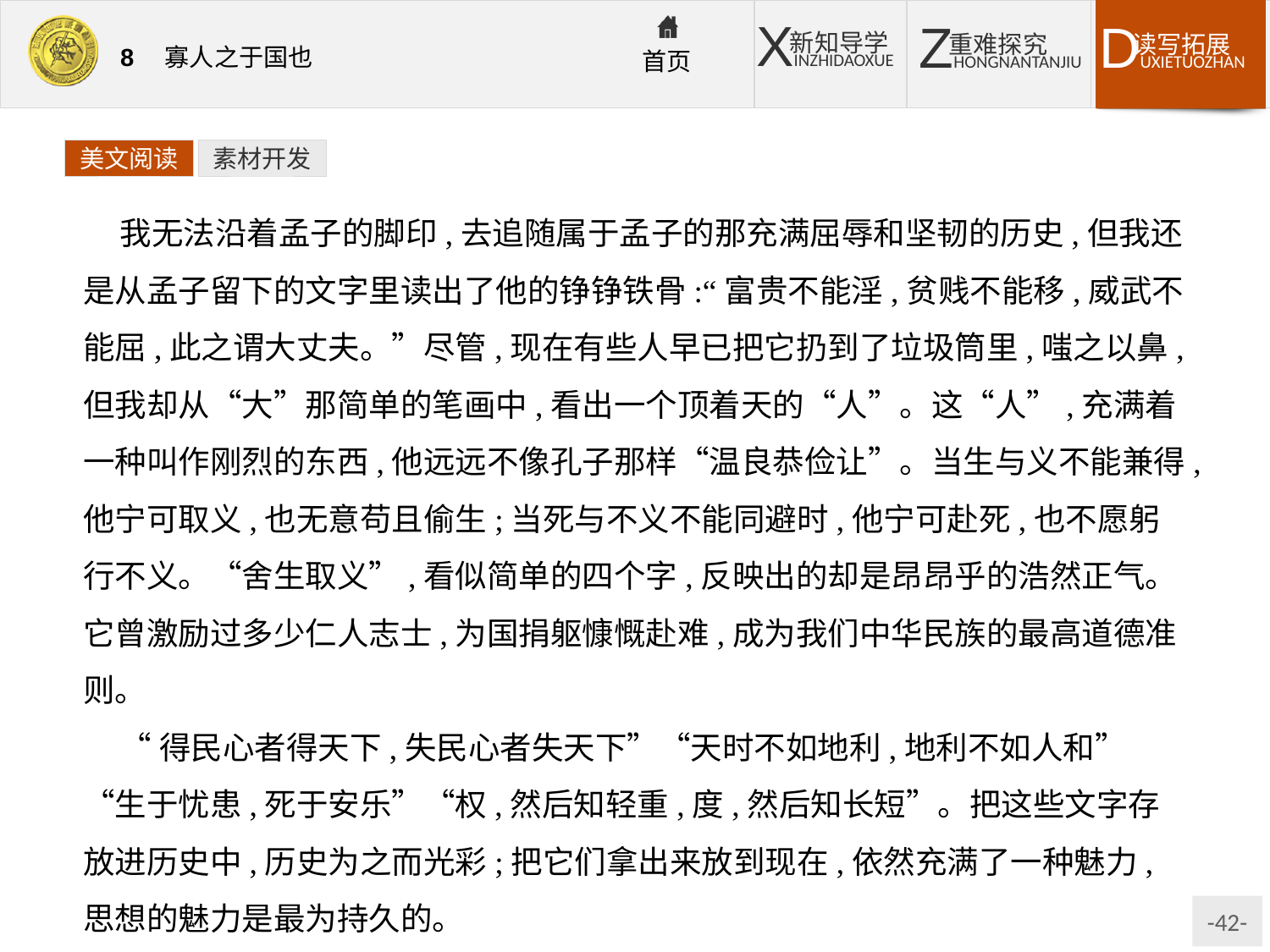

美文阅读
素材开发
我无法沿着孟子的脚印,去追随属于孟子的那充满屈辱和坚韧的历史,但我还是从孟子留下的文字里读出了他的铮铮铁骨:“富贵不能淫,贫贱不能移,威武不能屈,此之谓大丈夫。”尽管,现在有些人早已把它扔到了垃圾筒里,嗤之以鼻,但我却从“大”那简单的笔画中,看出一个顶着天的“人”。这“人”,充满着一种叫作刚烈的东西,他远远不像孔子那样“温良恭俭让”。当生与义不能兼得,他宁可取义,也无意苟且偷生;当死与不义不能同避时,他宁可赴死,也不愿躬行不义。“舍生取义”,看似简单的四个字,反映出的却是昂昂乎的浩然正气。它曾激励过多少仁人志士,为国捐躯慷慨赴难,成为我们中华民族的最高道德准则。
“得民心者得天下,失民心者失天下”“天时不如地利,地利不如人和”“生于忧患,死于安乐”“权,然后知轻重,度,然后知长短”。把这些文字存放进历史中,历史为之而光彩;把它们拿出来放到现在,依然充满了一种魅力,思想的魅力是最为持久的。
孟子不需忧郁。
(选自《百家品读孟子》,有删改)